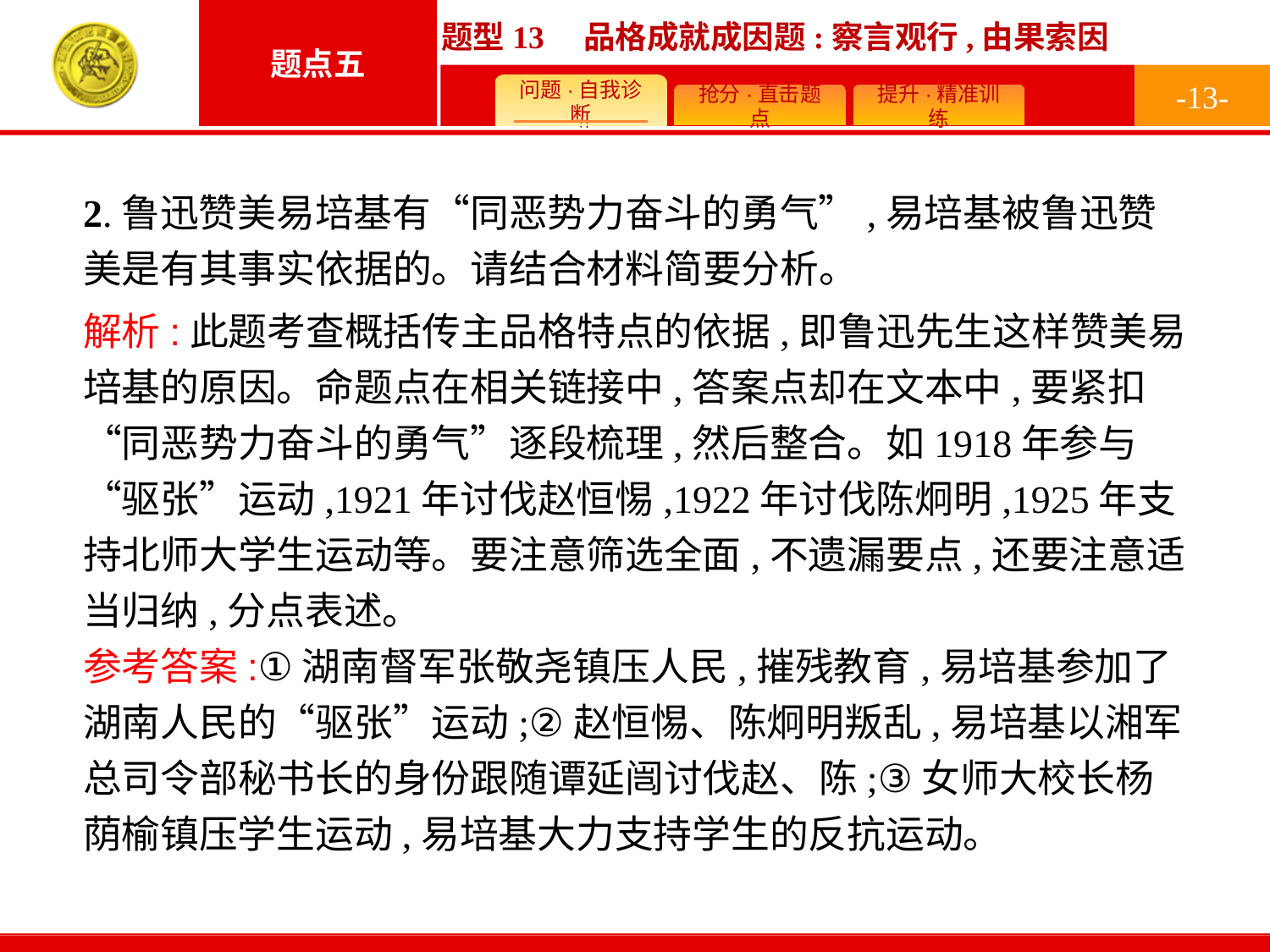

-13-
2.鲁迅赞美易培基有“同恶势力奋斗的勇气”,易培基被鲁迅赞美是有其事实依据的。请结合材料简要分析。
解析:此题考查概括传主品格特点的依据,即鲁迅先生这样赞美易培基的原因。命题点在相关链接中,答案点却在文本中,要紧扣“同恶势力奋斗的勇气”逐段梳理,然后整合。如1918年参与“驱张”运动,1921年讨伐赵恒惕,1922年讨伐陈炯明,1925年支持北师大学生运动等。要注意筛选全面,不遗漏要点,还要注意适当归纳,分点表述。
参考答案:①湖南督军张敬尧镇压人民,摧残教育,易培基参加了湖南人民的“驱张”运动;②赵恒惕、陈炯明叛乱,易培基以湘军总司令部秘书长的身份跟随谭延闿讨伐赵、陈;③女师大校长杨荫榆镇压学生运动,易培基大力支持学生的反抗运动。